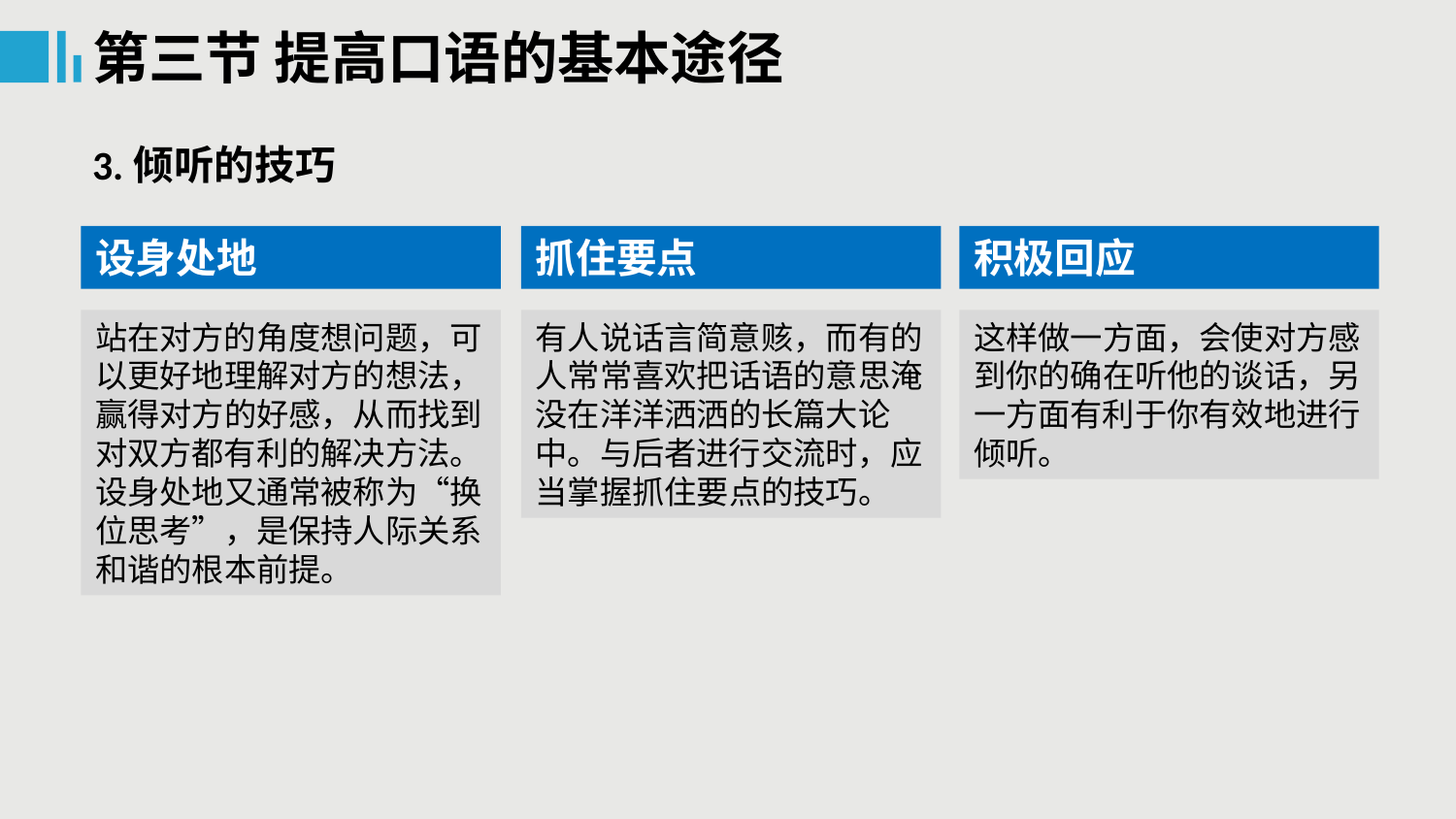

第三节 提高口语的基本途径

3.倾听的技巧
设身处地
抓住要点
积极回应
站在对方的角度想问题，可以更好地理解对方的想法，赢得对方的好感，从而找到对双方都有利的解决方法。设身处地又通常被称为“换位思考”，是保持人际关系和谐的根本前提。
有人说话言简意赅，而有的人常常喜欢把话语的意思淹没在洋洋洒洒的长篇大论中。与后者进行交流时，应当掌握抓住要点的技巧。
这样做一方面，会使对方感到你的确在听他的谈话，另一方面有利于你有效地进行倾听。